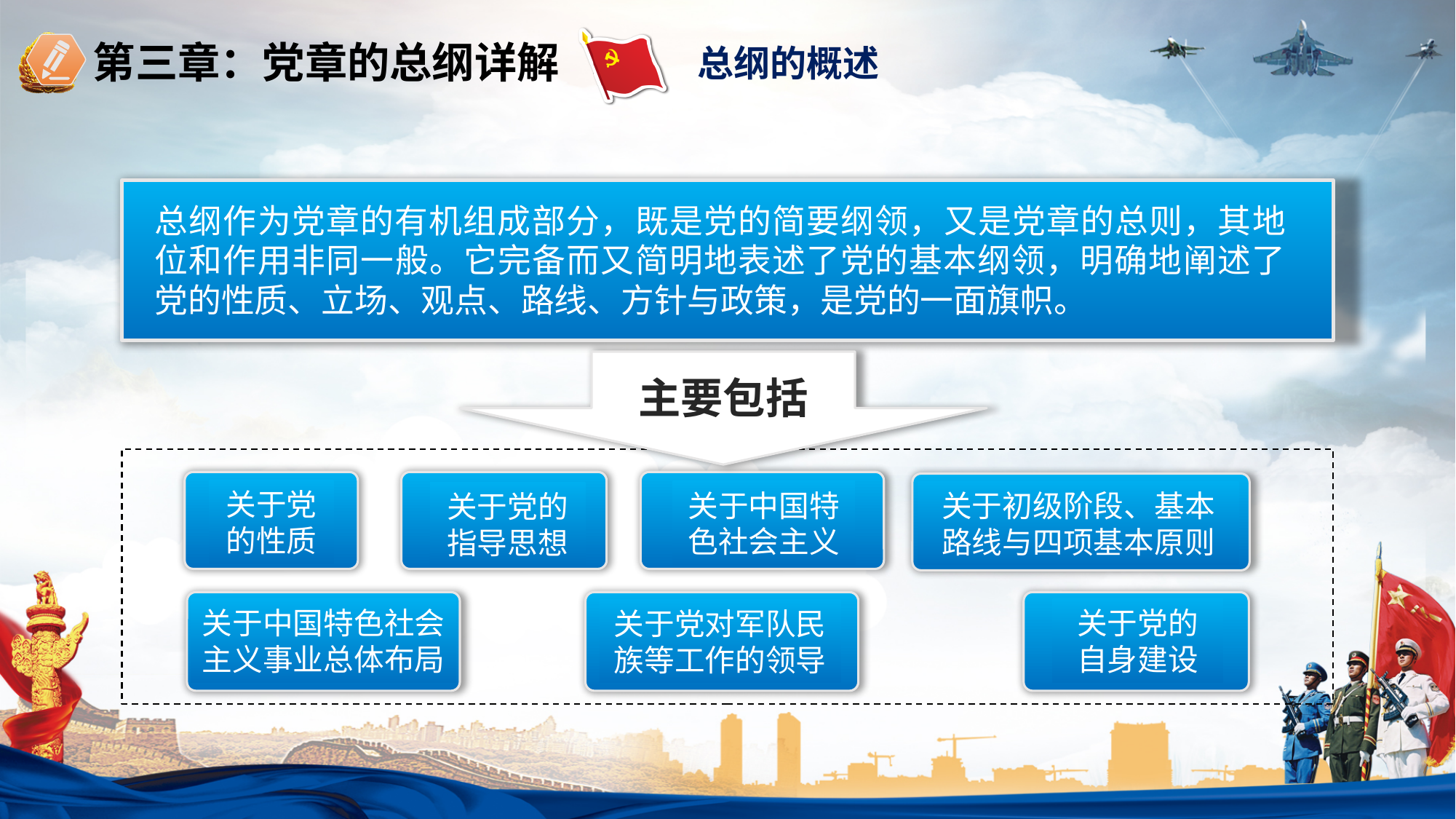

总纲的概述

总纲作为党章的有机组成部分，既是党的简要纲领，又是党章的总则，其地位和作用非同一般。它完备而又简明地表述了党的基本纲领，明确地阐述了党的性质、立场、观点、路线、方针与政策，是党的一面旗帜。

主要包括

关于党的性质

关于党的指导思想

关于中国特色社会主义

关于初级阶段、基本路线与四项基本原则

关于中国特色社会主义事业总体布局

关于党对军队民族等工作的领导

关于党的自身建设